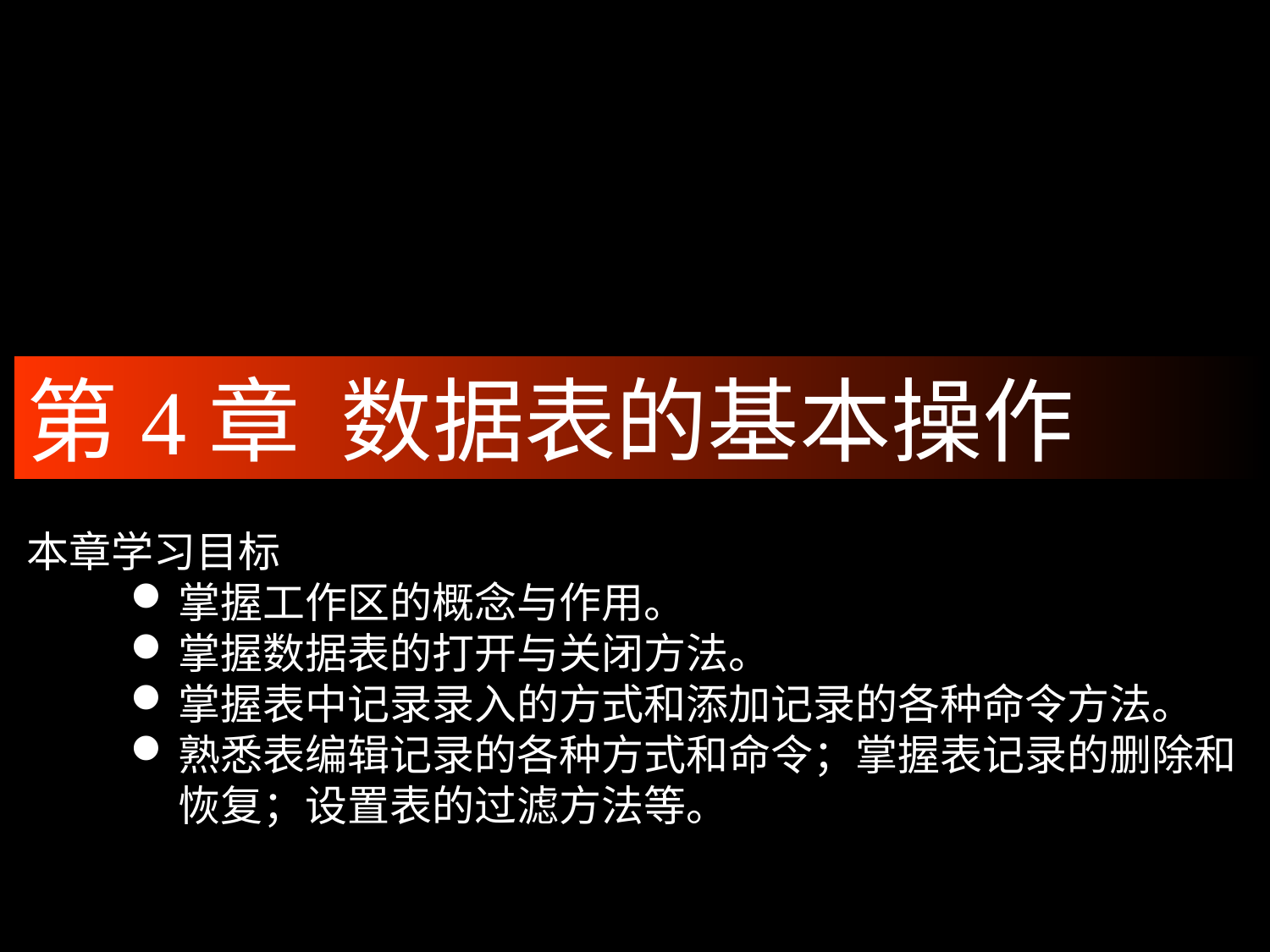

第4章  数据表的基本操作
本章学习目标
掌握工作区的概念与作用。
掌握数据表的打开与关闭方法。
掌握表中记录录入的方式和添加记录的各种命令方法。
熟悉表编辑记录的各种方式和命令；掌握表记录的删除和恢复；设置表的过滤方法等。